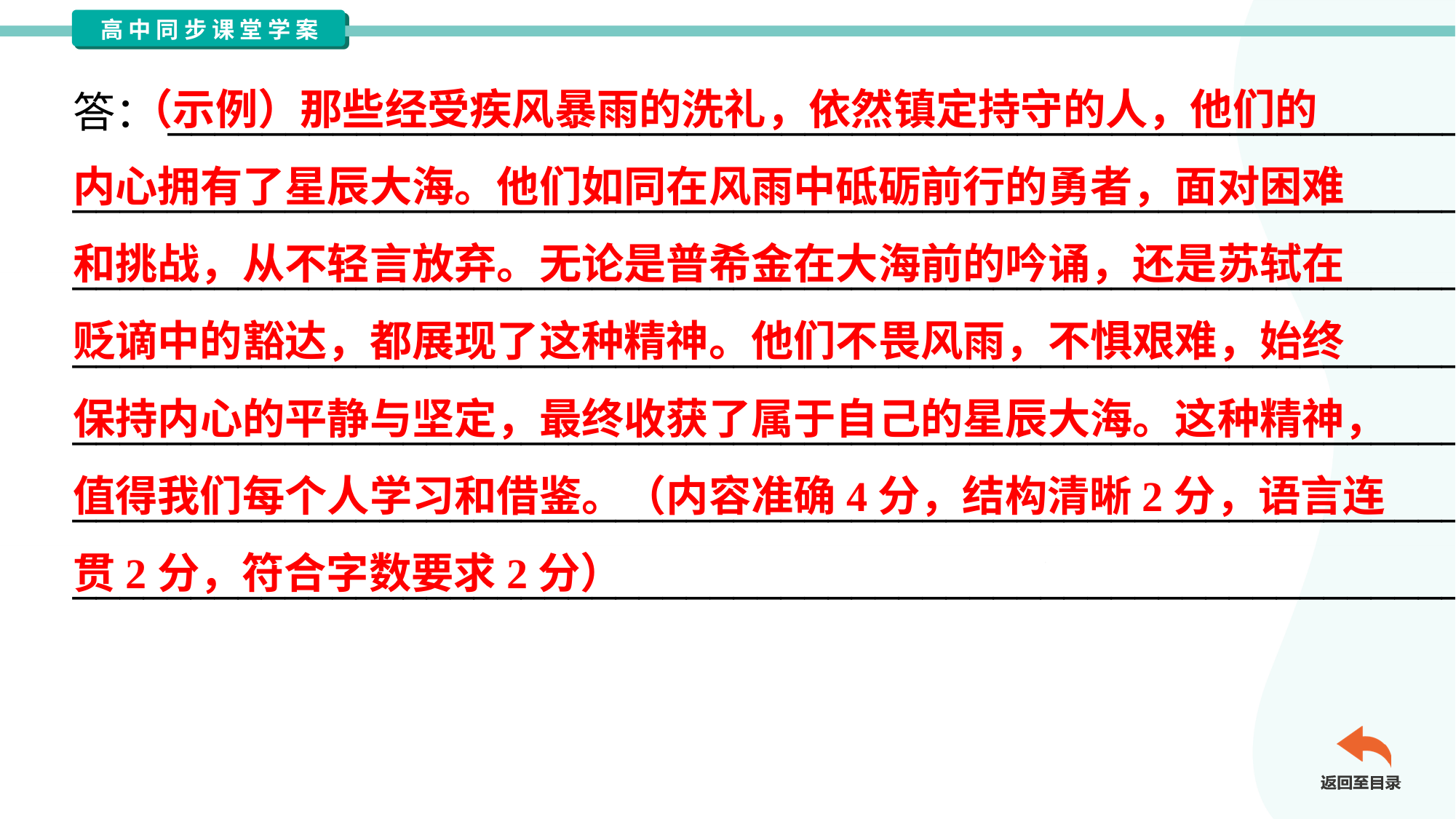

（示例）那些经受疾风暴雨的洗礼，依然镇定持守的人，他们的
内心拥有了星辰大海。他们如同在风雨中砥砺前行的勇者，面对困难
和挑战，从不轻言放弃。无论是普希金在大海前的吟诵，还是苏轼在
贬谪中的豁达，都展现了这种精神。他们不畏风雨，不惧艰难，始终
保持内心的平静与坚定，最终收获了属于自己的星辰大海。这种精神，
值得我们每个人学习和借鉴。（内容准确4分，结构清晰2分，语言连
贯2分，符合字数要求2分）
答：_________________________________________________________
_____________________________________________________________
_____________________________________________________________
_____________________________________________________________
_____________________________________________________________
_____________________________________________________________
_____________________________________________________________